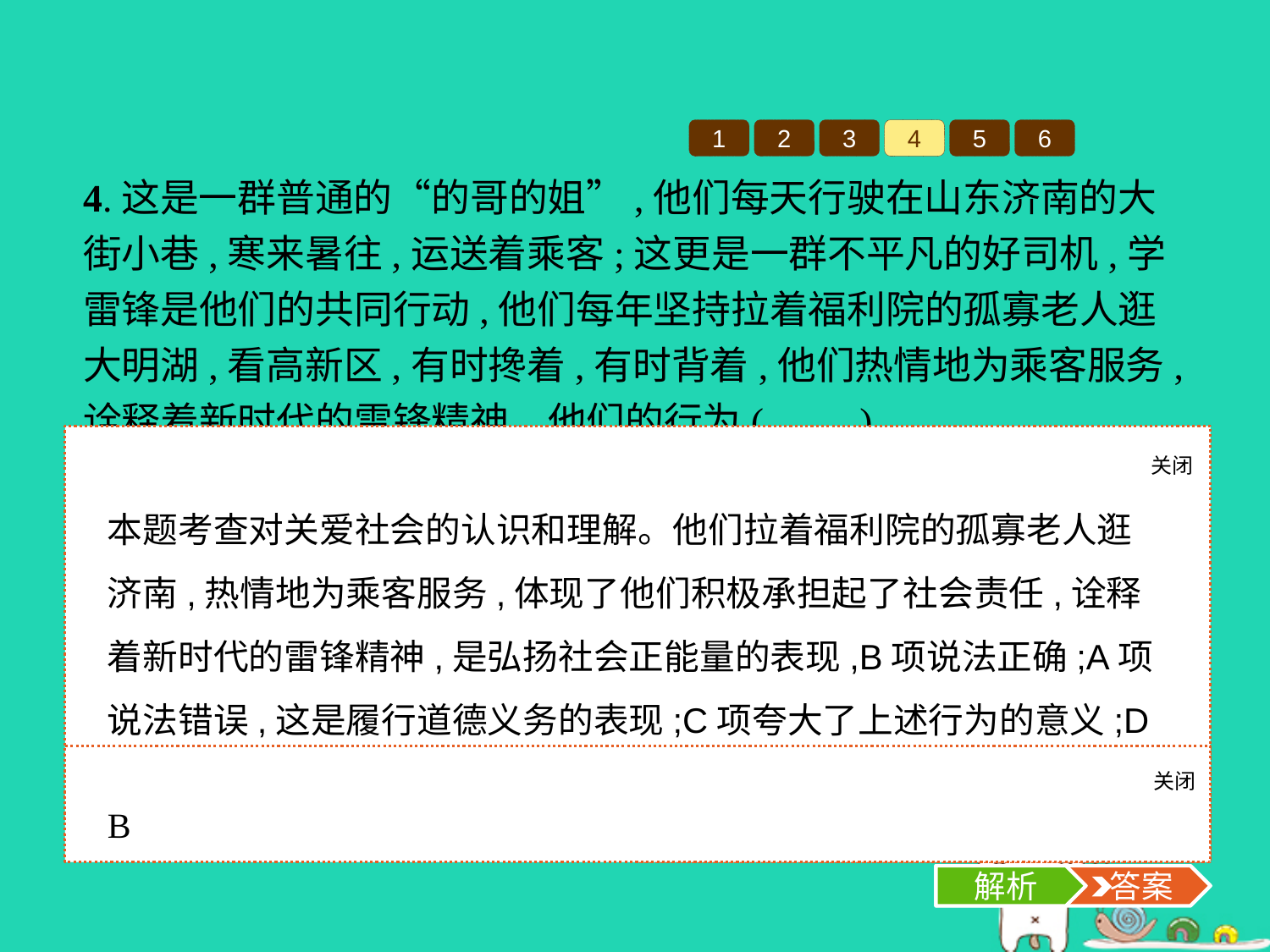

1
2
3
4
5
6
4.这是一群普通的“的哥的姐”,他们每天行驶在山东济南的大街小巷,寒来暑往,运送着乘客;这更是一群不平凡的好司机,学雷锋是他们的共同行动,他们每年坚持拉着福利院的孤寡老人逛大明湖,看高新区,有时搀着,有时背着,他们热情地为乘客服务,诠释着新时代的雷锋精神。他们的行为(　　)
A.是弘扬正能量、履行法定义务的表现
B.体现了积极承担社会责任、奉献社会的精神
C.是继承和发扬雷锋精神的最主要形式
D.说明学习雷锋就意味着放弃回报

关闭
解析

本题考查对关爱社会的认识和理解。他们拉着福利院的孤寡老人逛济南,热情地为乘客服务,体现了他们积极承担起了社会责任,诠释着新时代的雷锋精神,是弘扬社会正能量的表现,B项说法正确;A项说法错误,这是履行道德义务的表现;C项夸大了上述行为的意义;D项说法错误,且与材料无关。

关闭
解析
  答案

B
解析
  答案